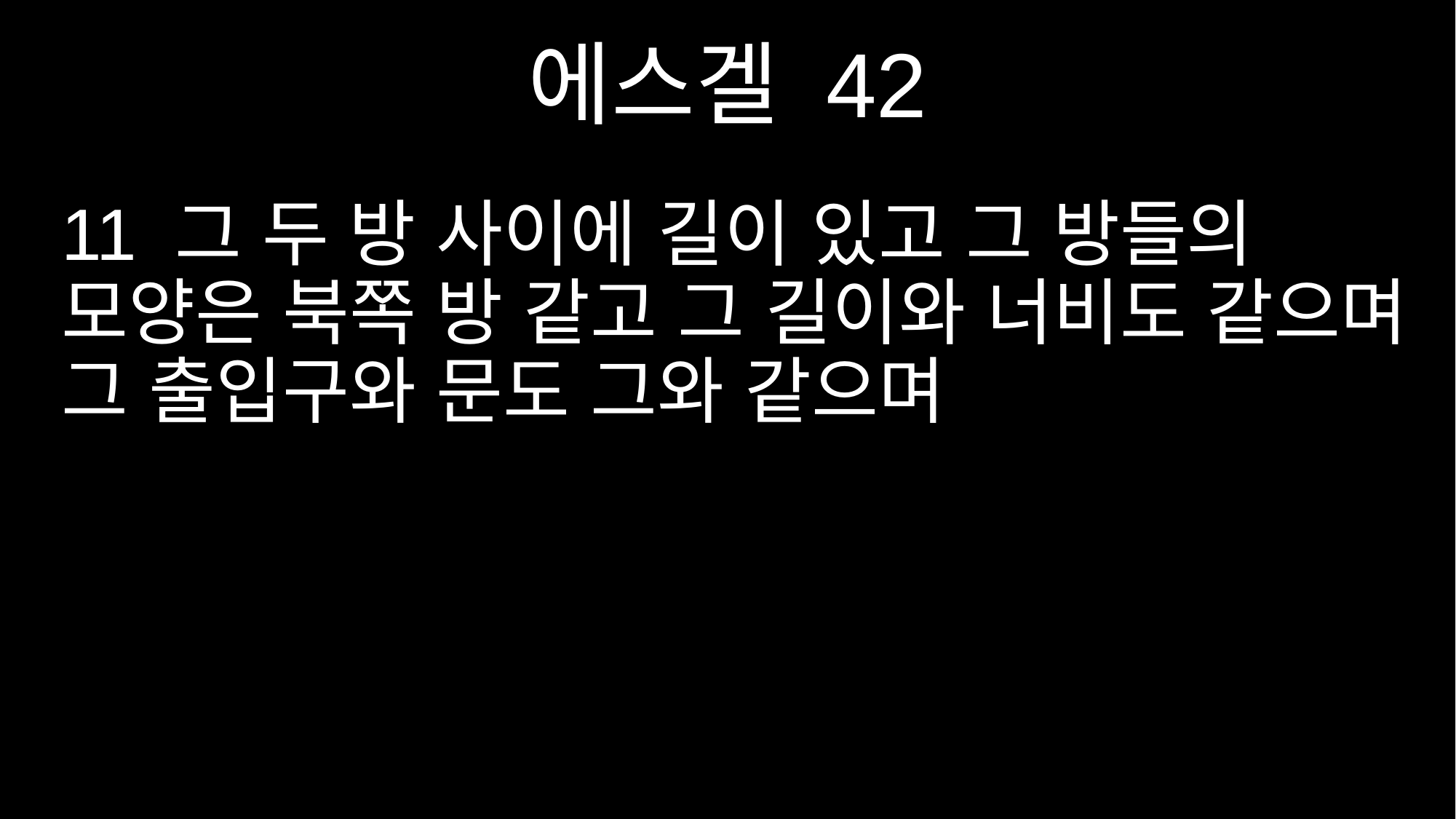

에스겔 42
11 그 두 방 사이에 길이 있고 그 방들의 모양은 북쪽 방 같고 그 길이와 너비도 같으며 그 출입구와 문도 그와 같으며